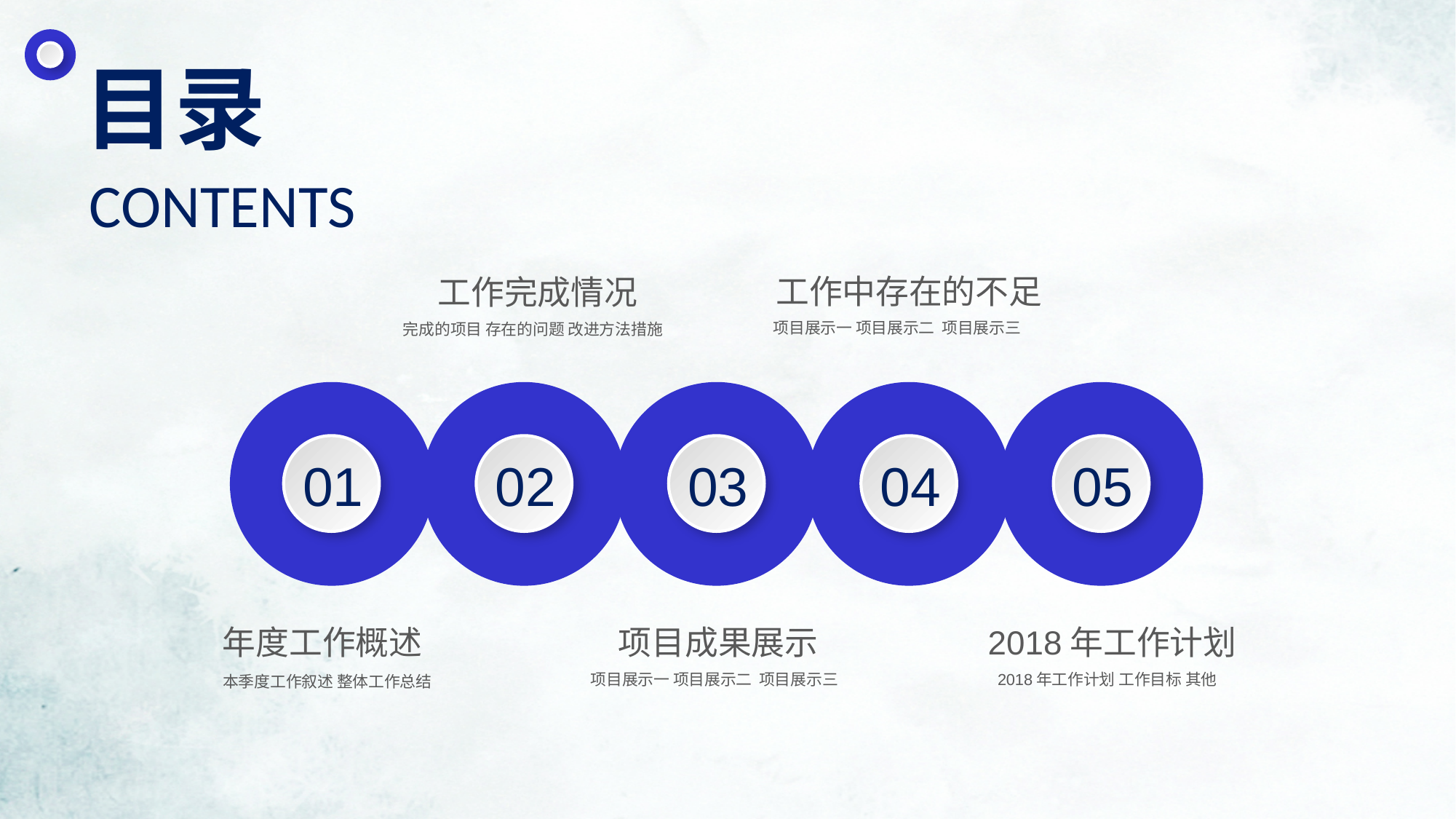

目录
CONTENTS
工作中存在的不足
项目展示一 项目展示二  项目展示三
工作完成情况
完成的项目 存在的问题 改进方法措施

01

02

03

04

05
年度工作概述
本季度工作叙述 整体工作总结
项目成果展示
项目展示一 项目展示二  项目展示三
2018年工作计划
2018年工作计划 工作目标 其他